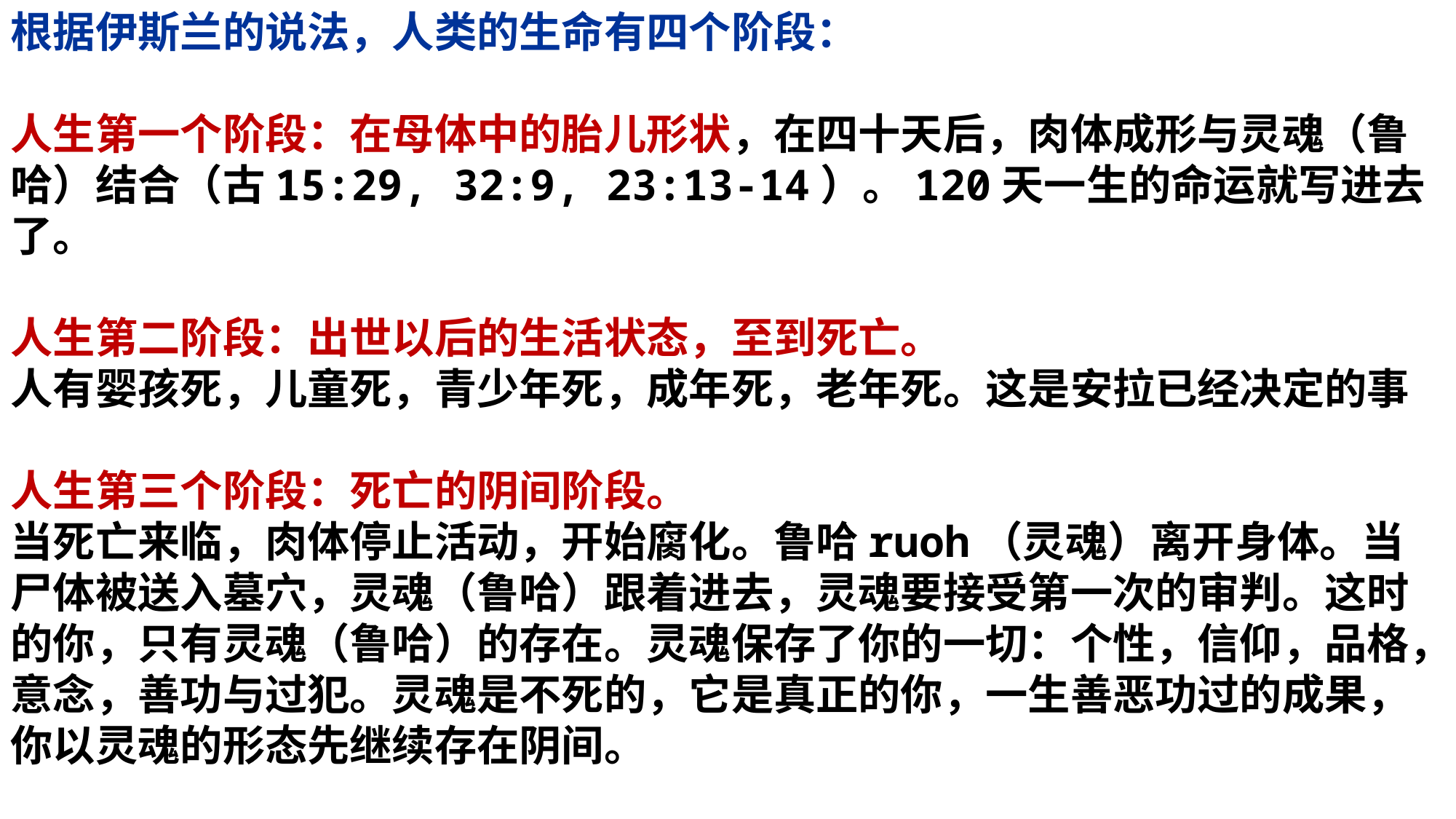

根据伊斯兰的说法，人类的生命有四个阶段：

人生第一个阶段：在母体中的胎儿形状，在四十天后，肉体成形与灵魂（鲁哈）结合（古15:29, 32:9, 23:13-14）。120天一生的命运就写进去了。

人生第二阶段：出世以后的生活状态，至到死亡。
人有婴孩死，儿童死，青少年死，成年死，老年死。这是安拉已经决定的事

人生第三个阶段：死亡的阴间阶段。
当死亡来临，肉体停止活动，开始腐化。鲁哈ruoh（灵魂）离开身体。当尸体被送入墓穴，灵魂（鲁哈）跟着进去，灵魂要接受第一次的审判。这时的你，只有灵魂（鲁哈）的存在。灵魂保存了你的一切：个性，信仰，品格，意念，善功与过犯。灵魂是不死的，它是真正的你，一生善恶功过的成果，你以灵魂的形态先继续存在阴间。